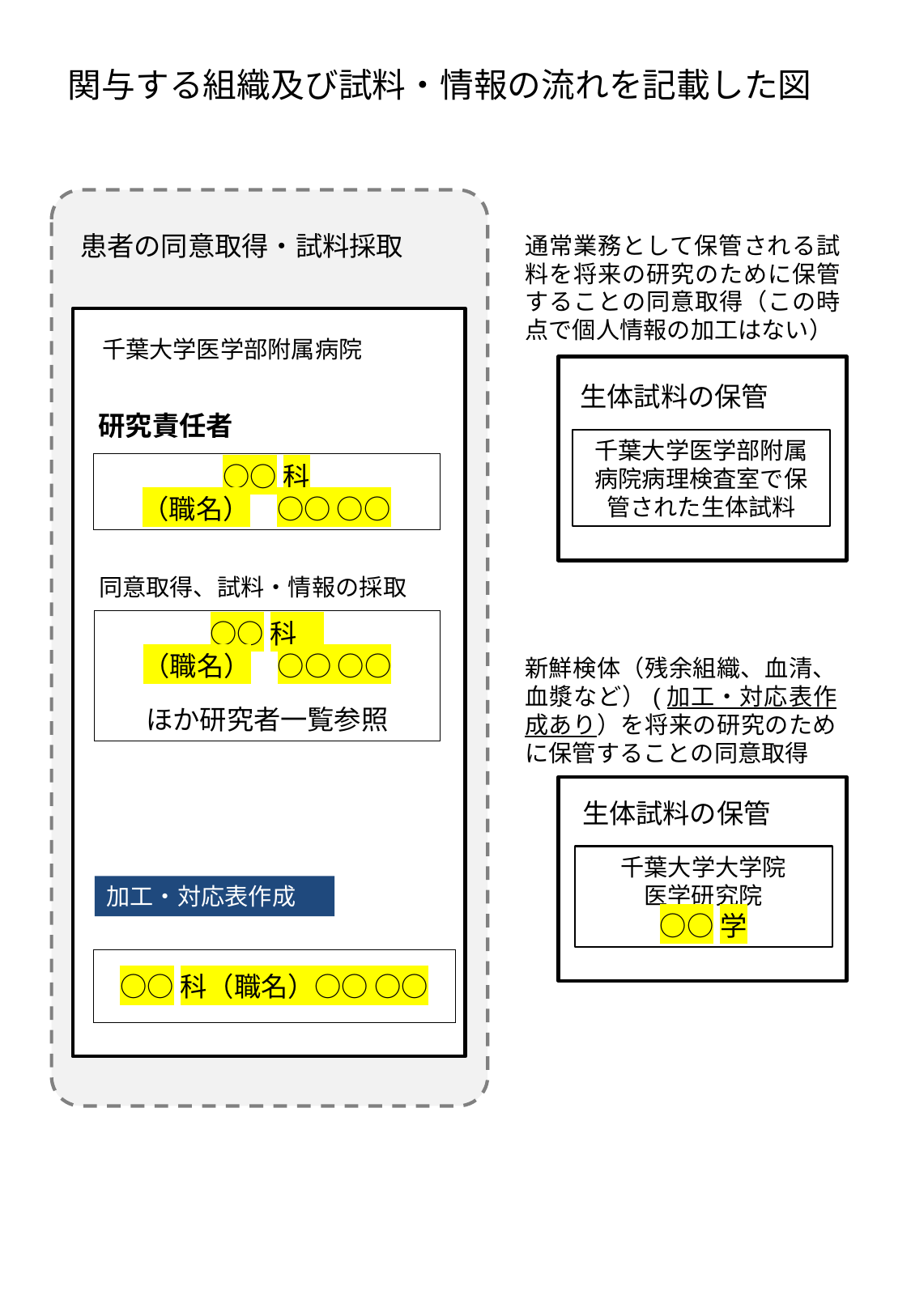

関与する組織及び試料・情報の流れを記載した図

患者の同意取得・試料採取
通常業務として保管される試料を将来の研究のために保管することの同意取得（この時点で個人情報の加工はない）

千葉大学医学部附属病院

生体試料の保管
研究責任者
千葉大学医学部附属病院病理検査室で保管された生体試料
○○科
（職名）　○○ ○○
同意取得、試料・情報の採取
○○科
（職名）　○○ ○○

ほか研究者一覧参照
新鮮検体（残余組織、血清、血漿など）(加工・対応表作成あり）を将来の研究のために保管することの同意取得

生体試料の保管
千葉大学大学院
医学研究院
○○学
加工・対応表作成
○○科（職名）○○ ○○